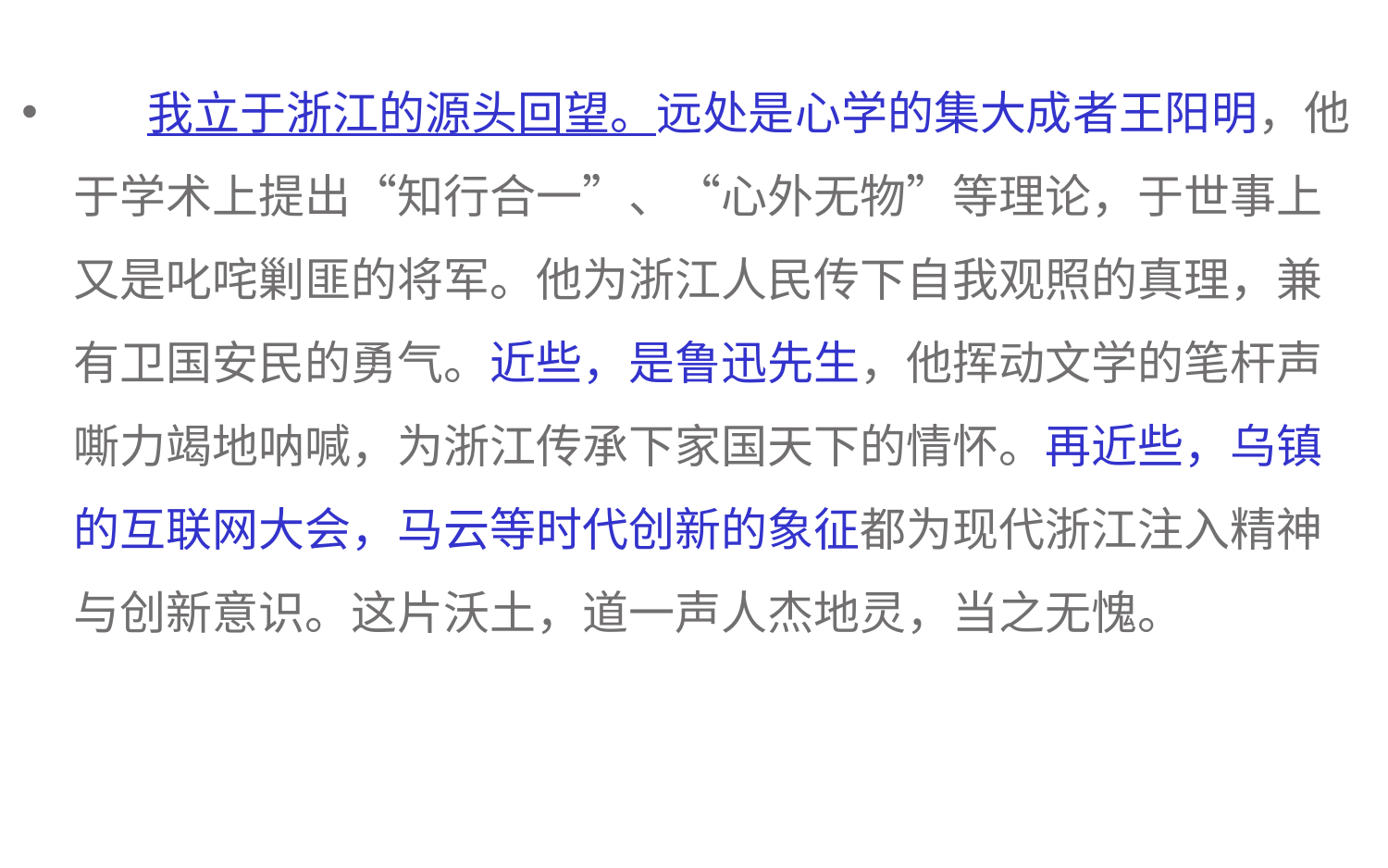

我立于浙江的源头回望。远处是心学的集大成者王阳明，他于学术上提出“知行合一”、“心外无物”等理论，于世事上又是叱咤剿匪的将军。他为浙江人民传下自我观照的真理，兼有卫国安民的勇气。近些，是鲁迅先生，他挥动文学的笔杆声嘶力竭地呐喊，为浙江传承下家国天下的情怀。再近些，乌镇的互联网大会，马云等时代创新的象征都为现代浙江注入精神与创新意识。这片沃土，道一声人杰地灵，当之无愧。